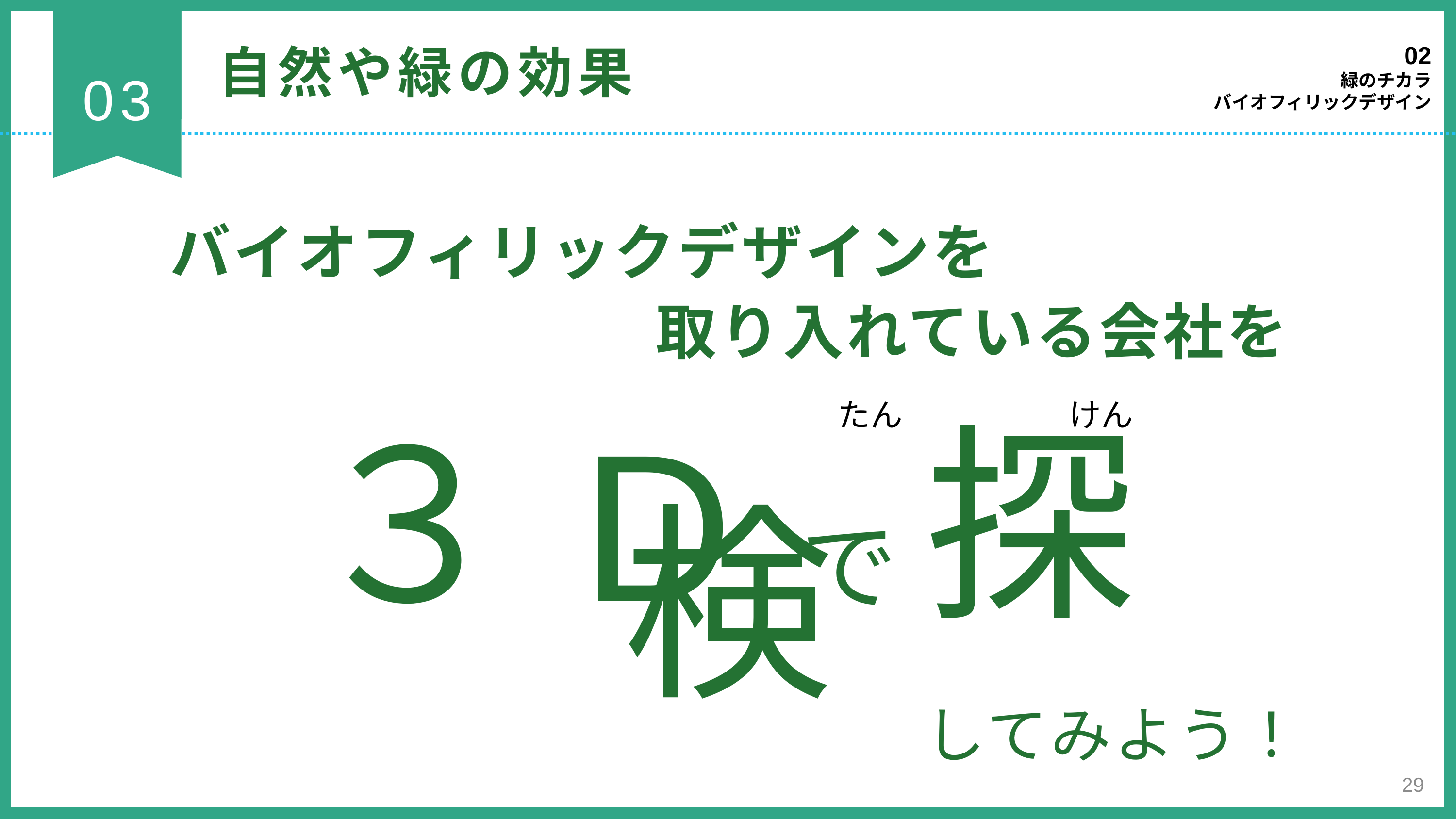

02
緑のチカラ
バイオフィリックデザイン
自然や緑の効果
03

バイオフィリックデザインを
　　　　　　取り入れている会社を
たん　　　    　 けん
３Dで 探検
してみよう！
29